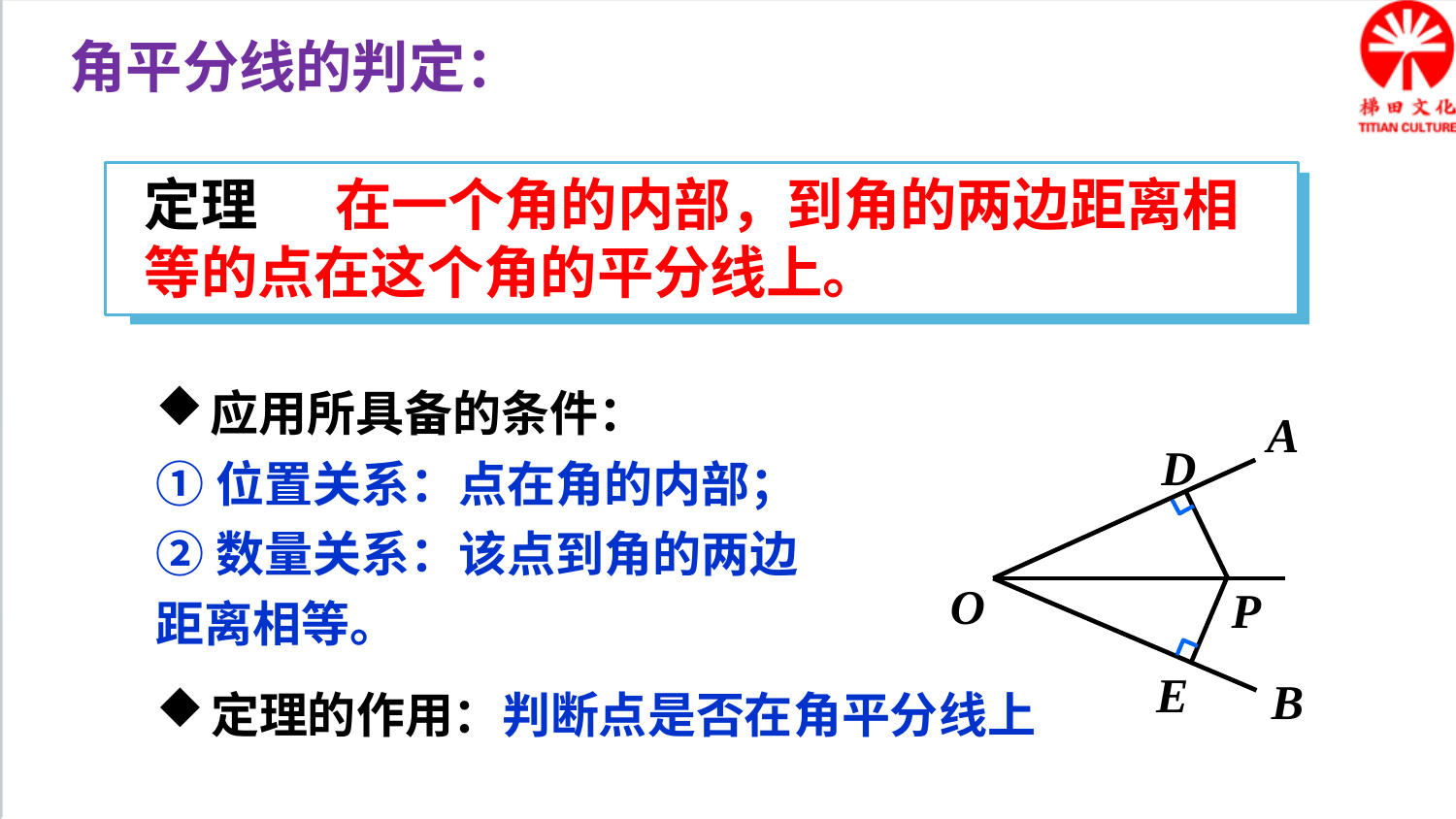

角平分线的判定：
定理      在一个角的内部，到角的两边距离相等的点在这个角的平分线上。

应用所具备的条件：
①位置关系：点在角的内部；
②数量关系：该点到角的两边距离相等。
A

O

B
D
P
E
定理的作用：判断点是否在角平分线上